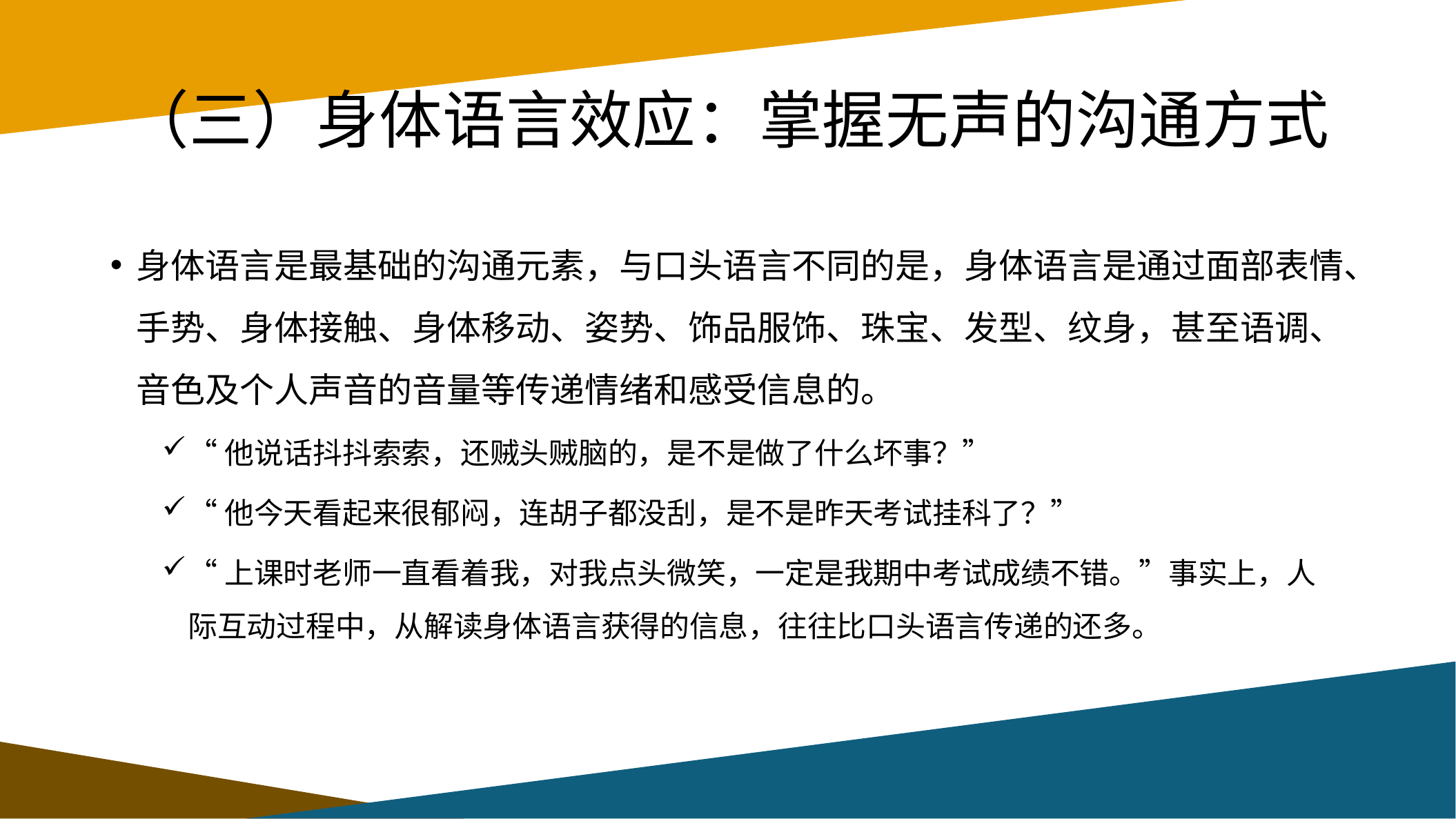

# （三）身体语言效应：掌握无声的沟通方式
身体语言是最基础的沟通元素，与口头语言不同的是，身体语言是通过面部表情、手势、身体接触、身体移动、姿势、饰品服饰、珠宝、发型、纹身，甚至语调、音色及个人声音的音量等传递情绪和感受信息的。
“他说话抖抖索索，还贼头贼脑的，是不是做了什么坏事？”
“他今天看起来很郁闷，连胡子都没刮，是不是昨天考试挂科了？”
“上课时老师一直看着我，对我点头微笑，一定是我期中考试成绩不错。”事实上，人际互动过程中，从解读身体语言获得的信息，往往比口头语言传递的还多。